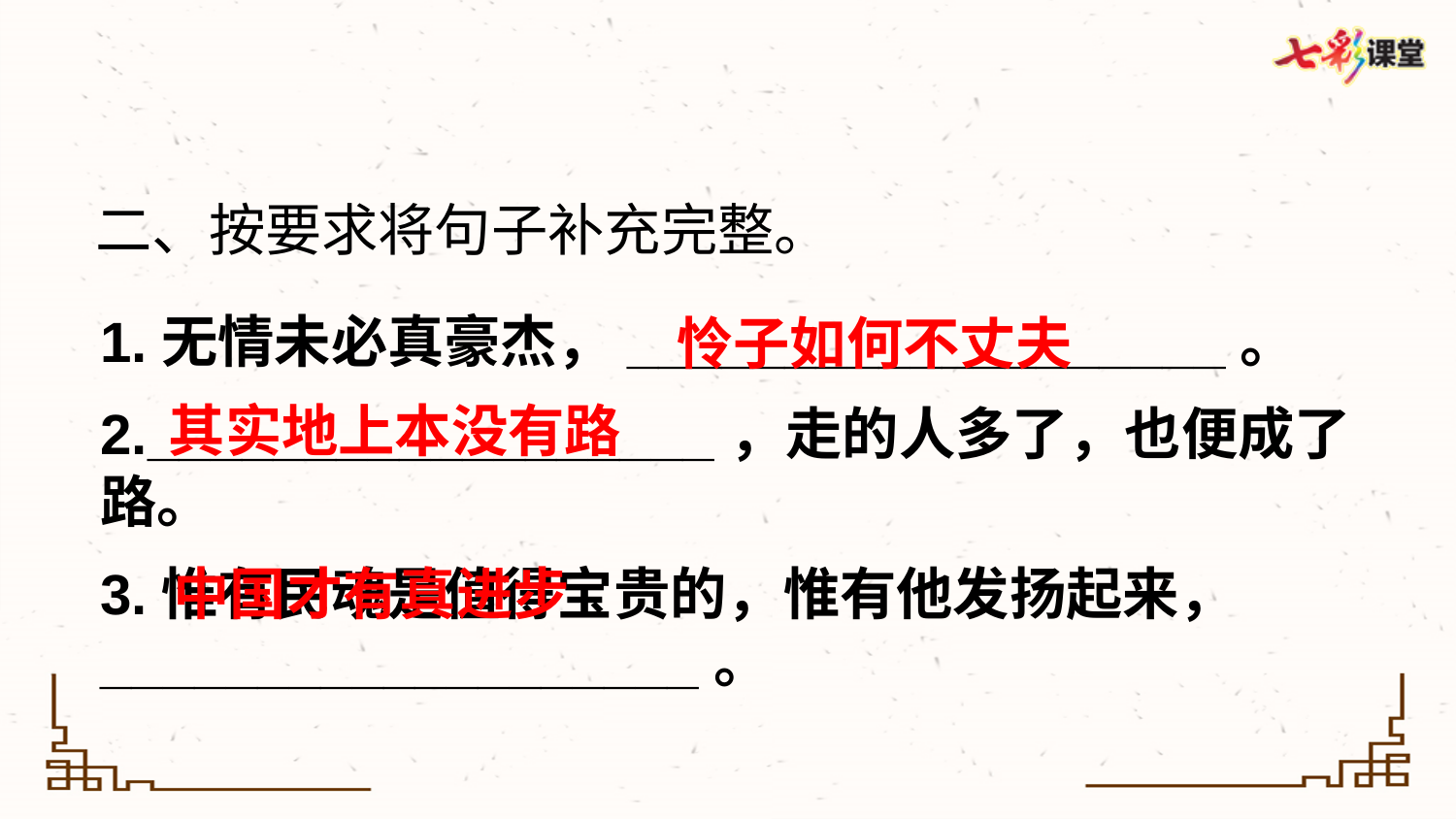

二、按要求将句子补充完整。

1.无情未必真豪杰，___________________。
2.__________________，走的人多了，也便成了路。
3.惟有民魂是值得宝贵的，惟有他发扬起来， ___________________。
怜子如何不丈夫
其实地上本没有路
中国才有真进步